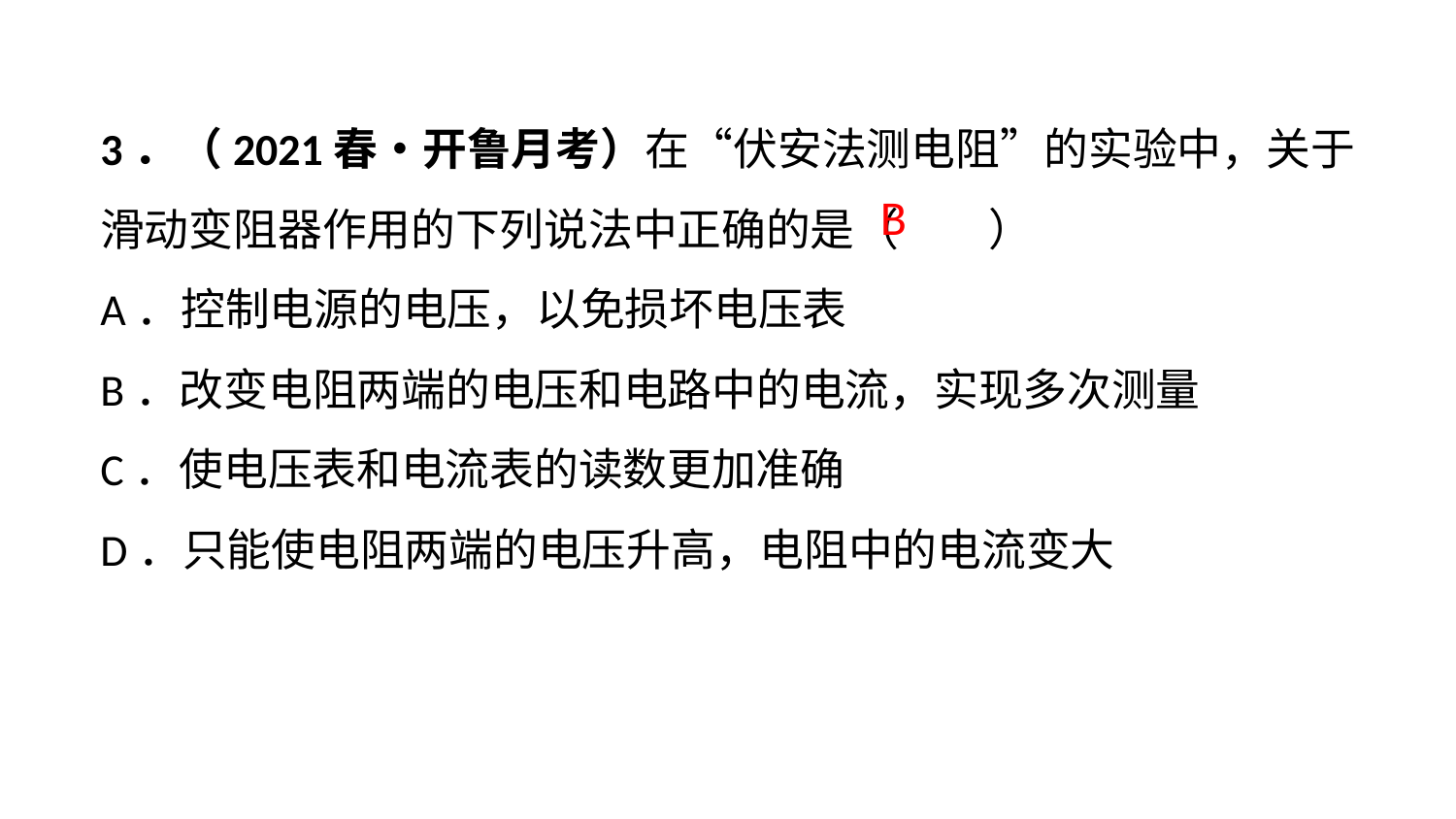

3．（2021春•开鲁月考）在“伏安法测电阻”的实验中，关于滑动变阻器作用的下列说法中正确的是（　　）
A．控制电源的电压，以免损坏电压表
B．改变电阻两端的电压和电路中的电流，实现多次测量
C．使电压表和电流表的读数更加准确
D．只能使电阻两端的电压升高，电阻中的电流变大
B